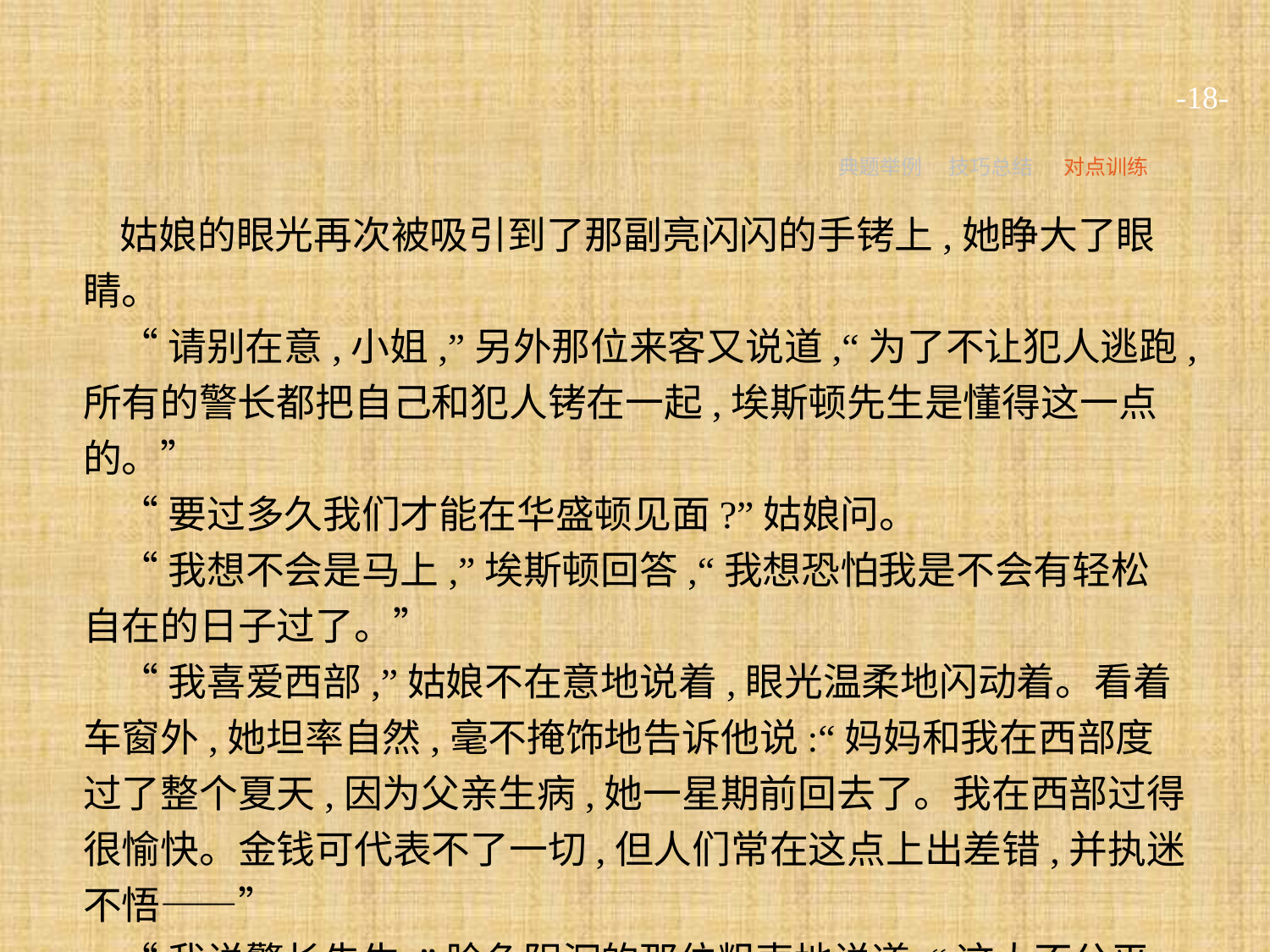

-18-
典题举例
技巧总结
对点训练
姑娘的眼光再次被吸引到了那副亮闪闪的手铐上,她睁大了眼睛。
“请别在意,小姐,”另外那位来客又说道,“为了不让犯人逃跑,所有的警长都把自己和犯人铐在一起,埃斯顿先生是懂得这一点的。”
“要过多久我们才能在华盛顿见面?”姑娘问。
“我想不会是马上,”埃斯顿回答,“我想恐怕我是不会有轻松自在的日子过了。”
“我喜爱西部,”姑娘不在意地说着,眼光温柔地闪动着。看着车窗外,她坦率自然,毫不掩饰地告诉他说:“妈妈和我在西部度过了整个夏天,因为父亲生病,她一星期前回去了。我在西部过得很愉快。金钱可代表不了一切,但人们常在这点上出差错,并执迷不悟——”
“我说警长先生,”脸色阴沉的那位粗声地说道,“这太不公平了,我需要喝点酒,我一天没抽烟了。你们谈够了吗?现在带我去抽烟室好吗?我真想过过瘾。”